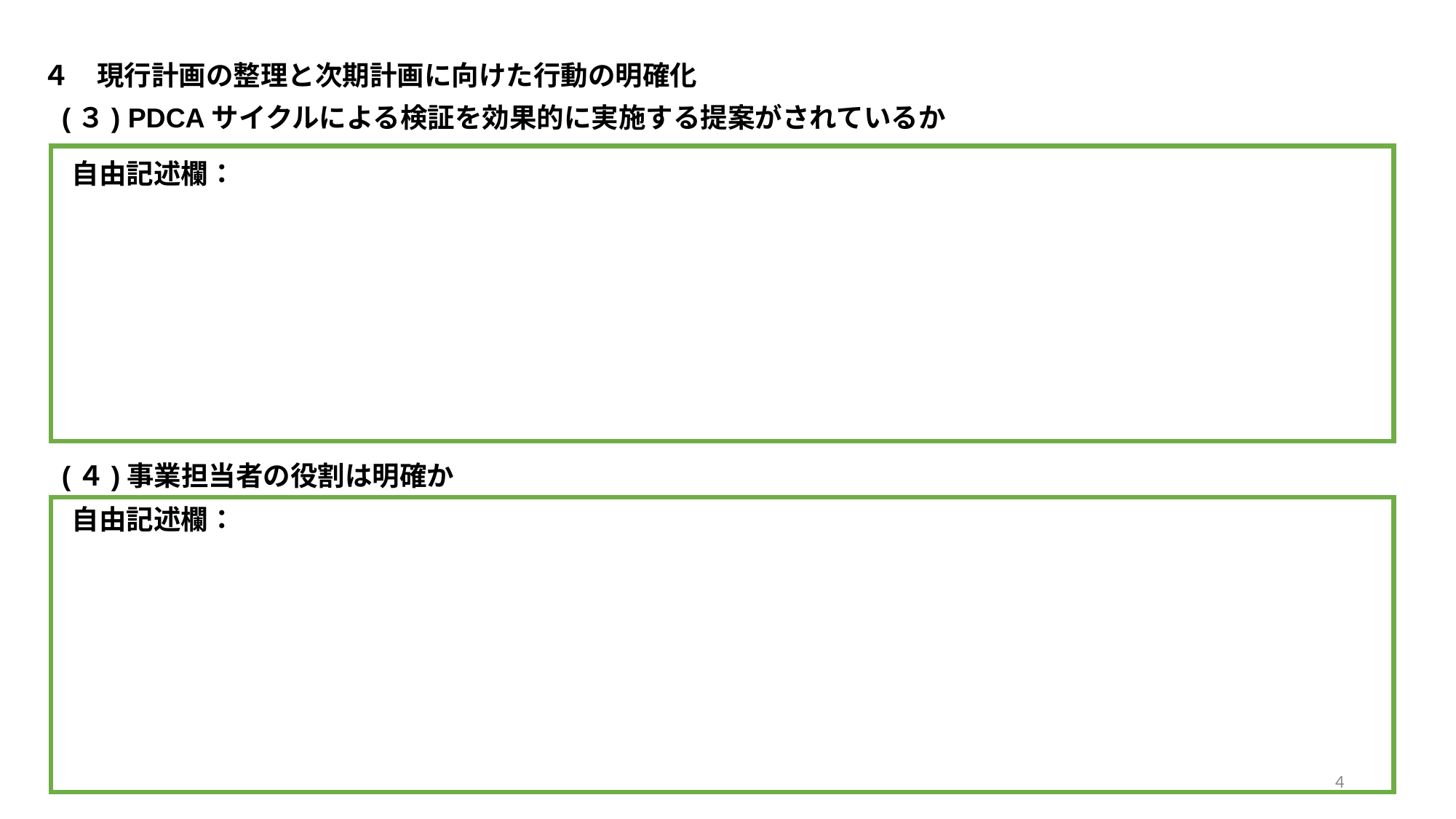

４　現行計画の整理と次期計画に向けた行動の明確化
(３) PDCAサイクルによる検証を効果的に実施する提案がされているか

自由記述欄：
(４)事業担当者の役割は明確か

自由記述欄：
4